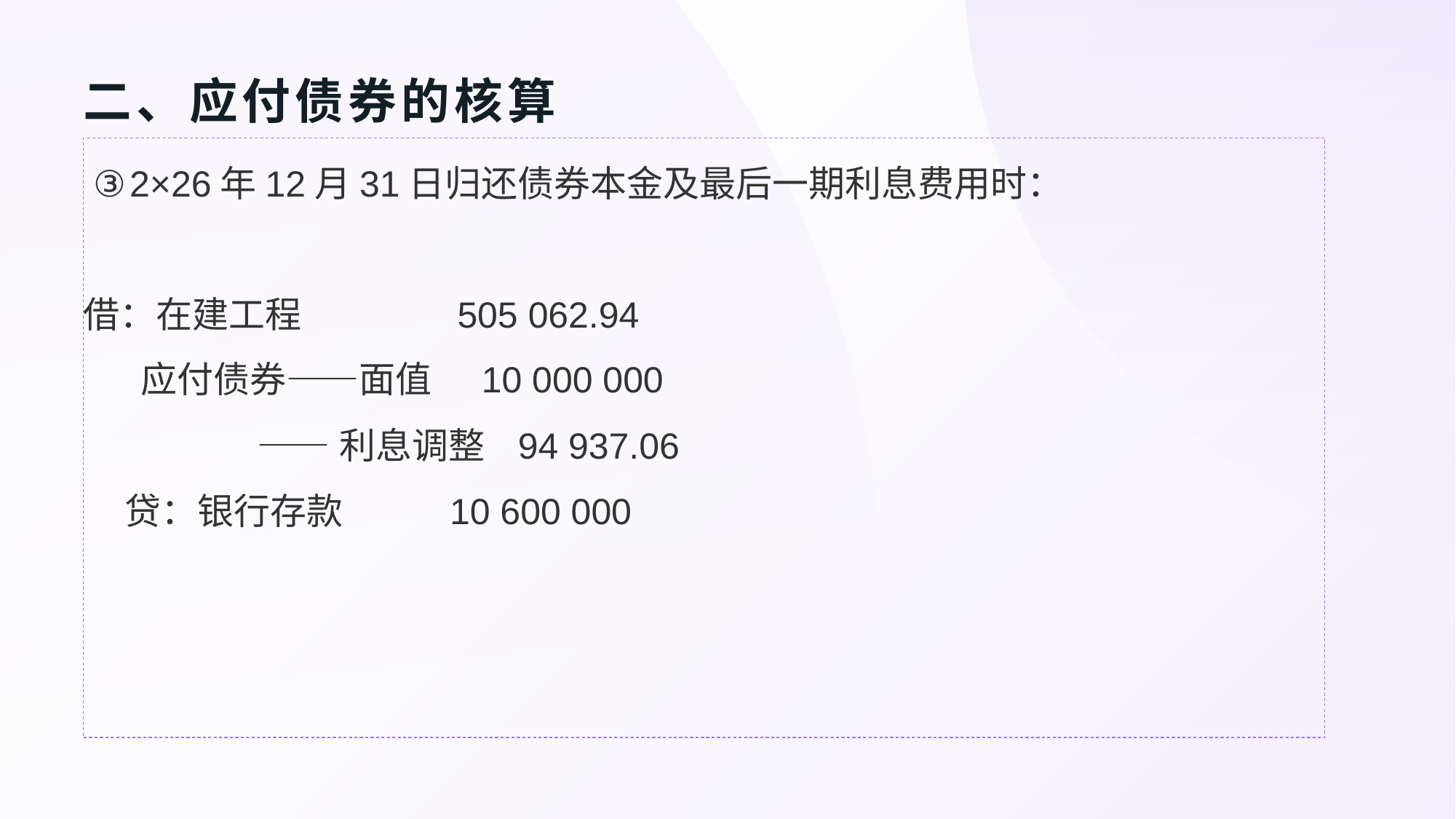

# 二、应付债券的核算
 ③2×26年12月31日归还债券本金及最后一期利息费用时：

借：在建工程                  505 062.94
      应付债券——面值     10 000 000
	        ——利息调整   94 937.06
    贷：银行存款            10 600 000